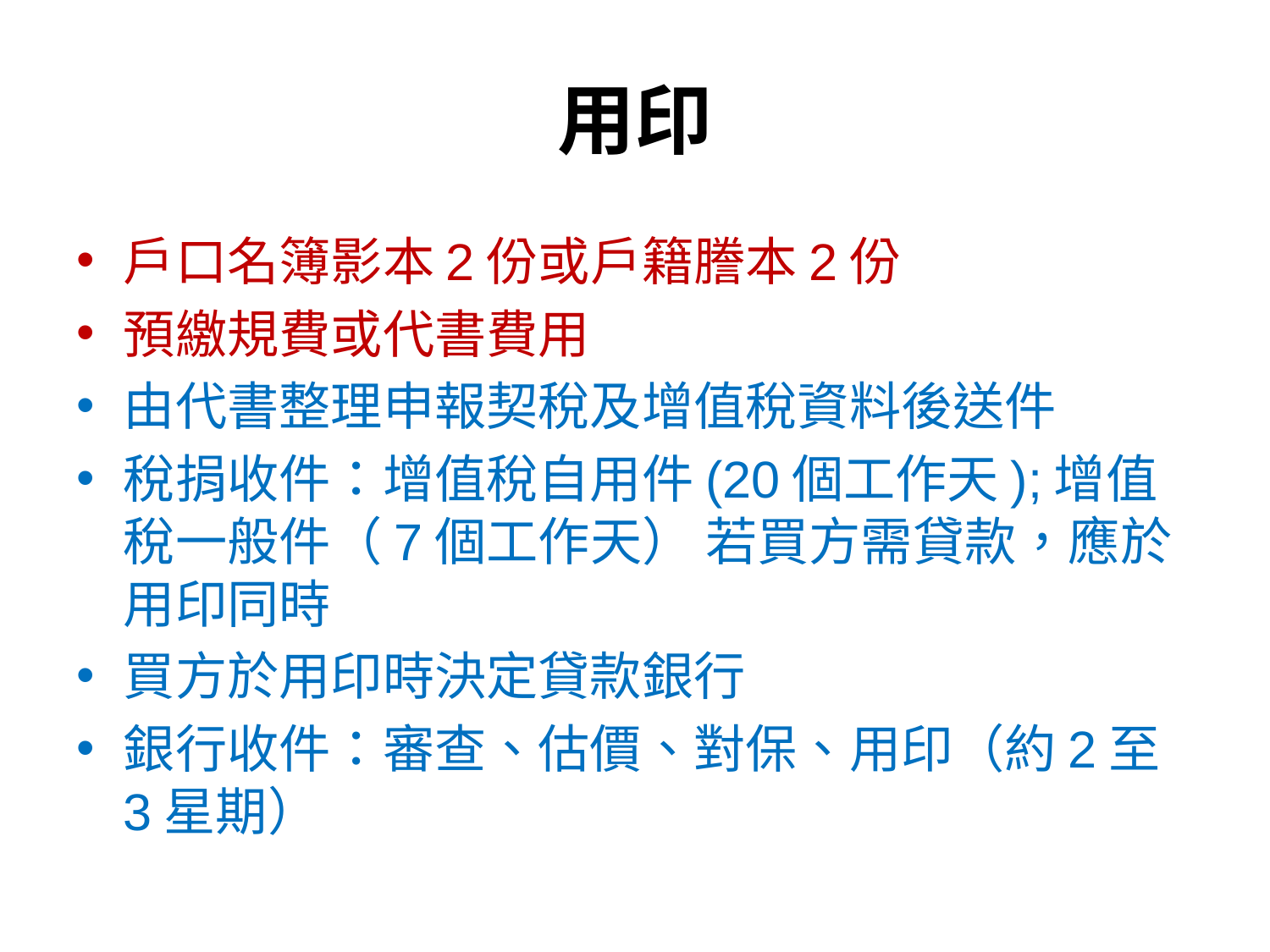

# 用印
戶口名簿影本2份或戶籍謄本2份
預繳規費或代書費用
由代書整理申報契稅及增值稅資料後送件
稅捐收件：增值稅自用件(20個工作天);增值稅一般件（7個工作天） 若買方需貸款，應於用印同時
買方於用印時決定貸款銀行
銀行收件：審查、估價、對保、用印（約2至3星期）